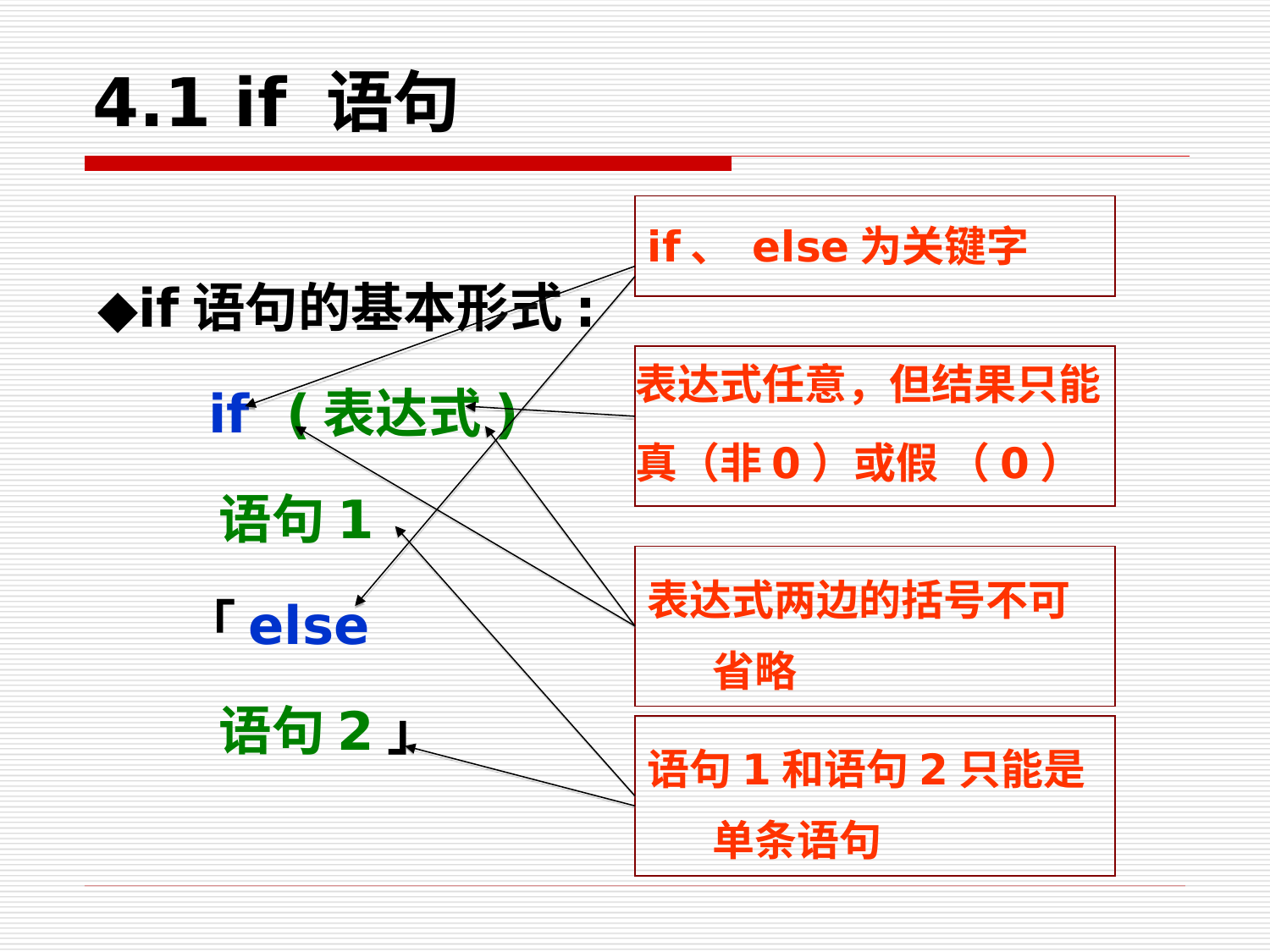

# 4.1 if 语句
if、 else为关键字

◆if语句的基本形式:
      if  (表达式)
         语句1
      「else
         语句2」

表达式任意，但结果只能
真（非0）或假 （0）

表达式两边的括号不可省略
语句1和语句2只能是单条语句